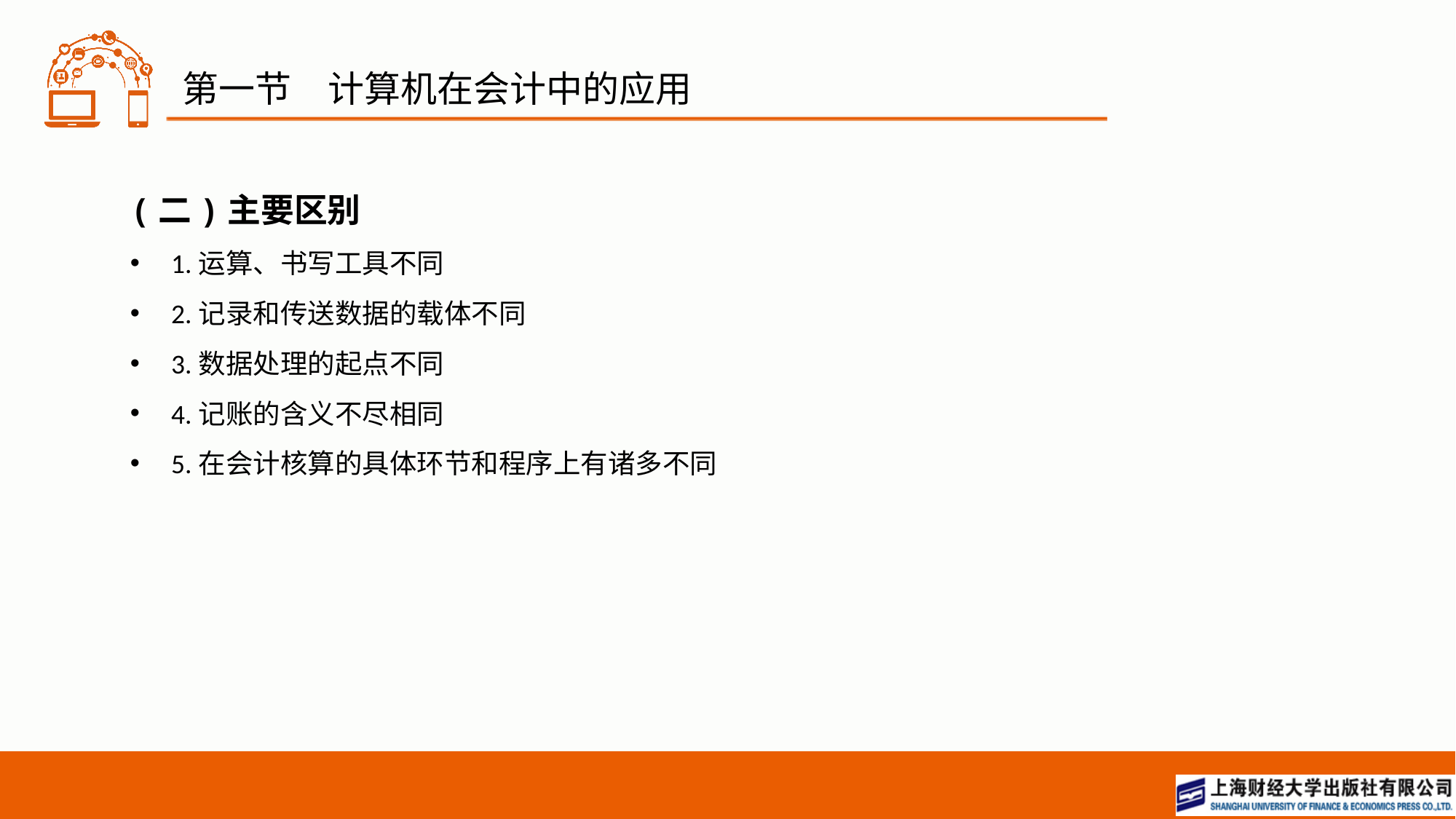

# 第一节　计算机在会计中的应用
(二)主要区别
1.运算、书写工具不同
2.记录和传送数据的载体不同
3.数据处理的起点不同
4.记账的含义不尽相同
5.在会计核算的具体环节和程序上有诸多不同